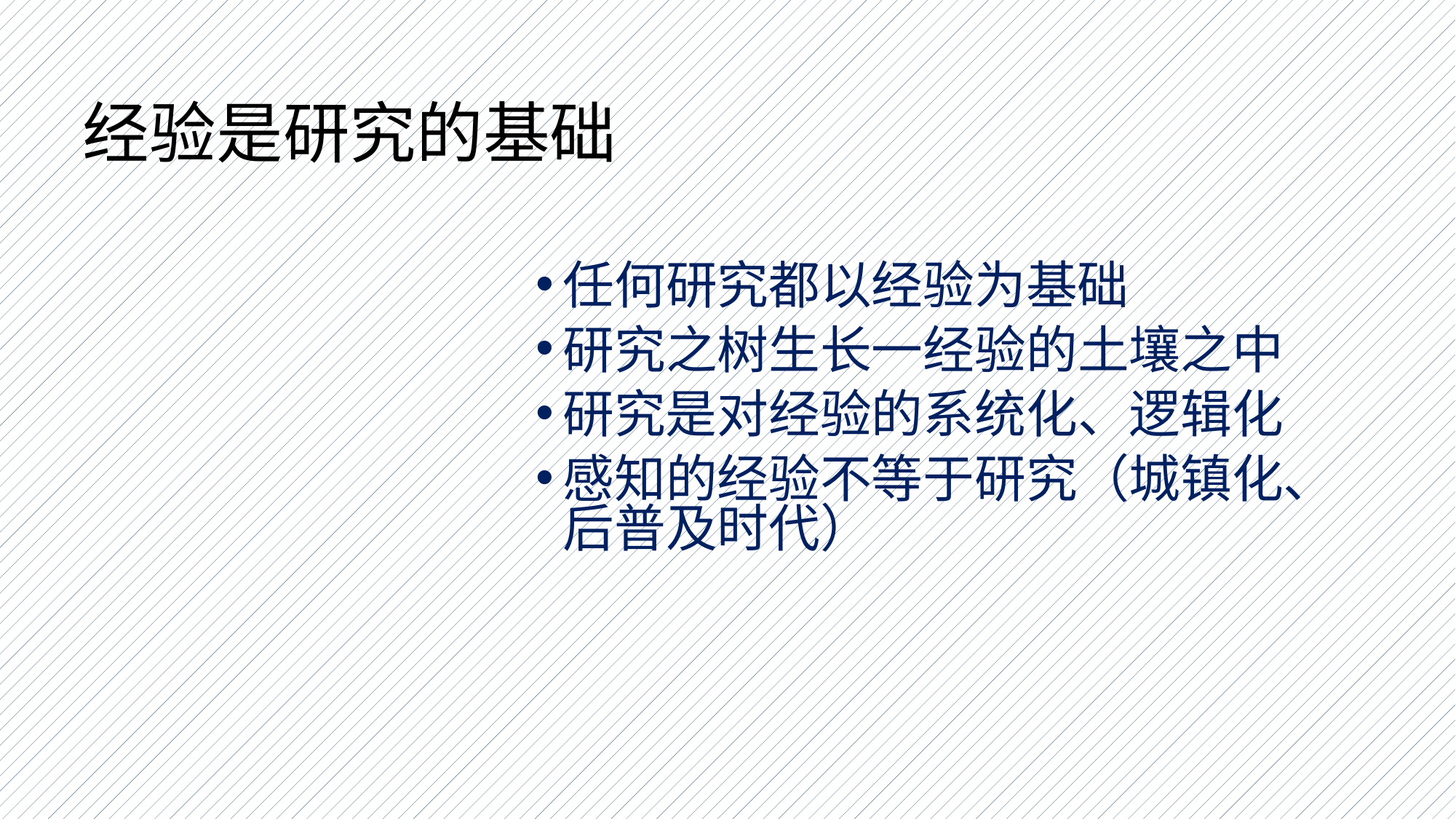

经验是研究的基础
任何研究都以经验为基础
研究之树生长一经验的土壤之中
研究是对经验的系统化、逻辑化
感知的经验不等于研究（城镇化、后普及时代）